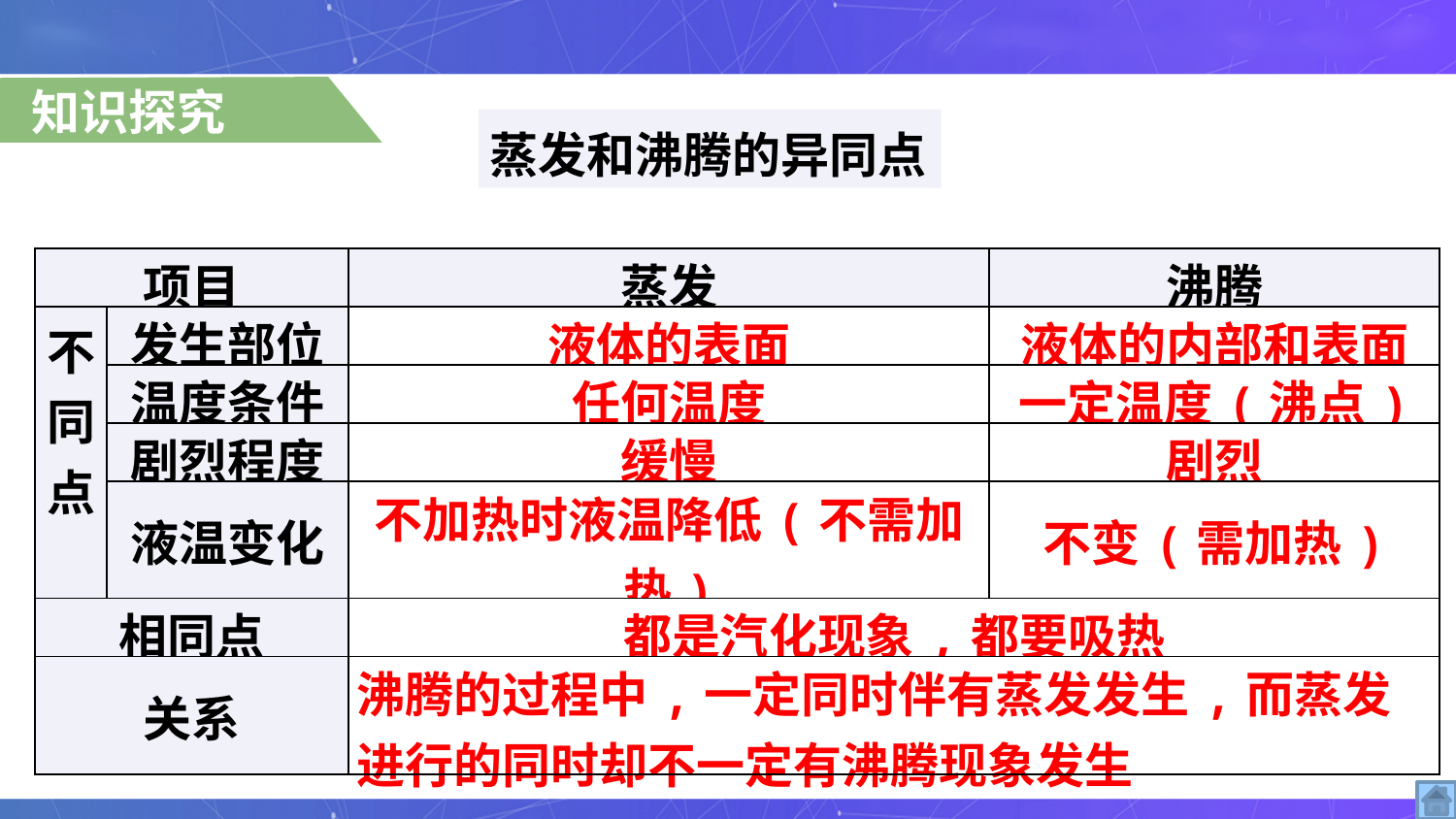

知识探究

蒸发和沸腾的异同点
| 项目 |  | 蒸发 | 沸腾 |
| --- | --- | --- | --- |
| 不同点 | 发生部位 | 液体的表面 | 液体的内部和表面 |
|  | 温度条件 | 任何温度 | 一定温度(沸点) |
|  | 剧烈程度 | 缓慢 | 剧烈 |
|  | 液温变化 | 不加热时液温降低(不需加热) | 不变(需加热) |
| 相同点 |  | 都是汽化现象,都要吸热 |  |
| 关系 |  | 沸腾的过程中,一定同时伴有蒸发发生,而蒸发进行的同时却不一定有沸腾现象发生 |  |